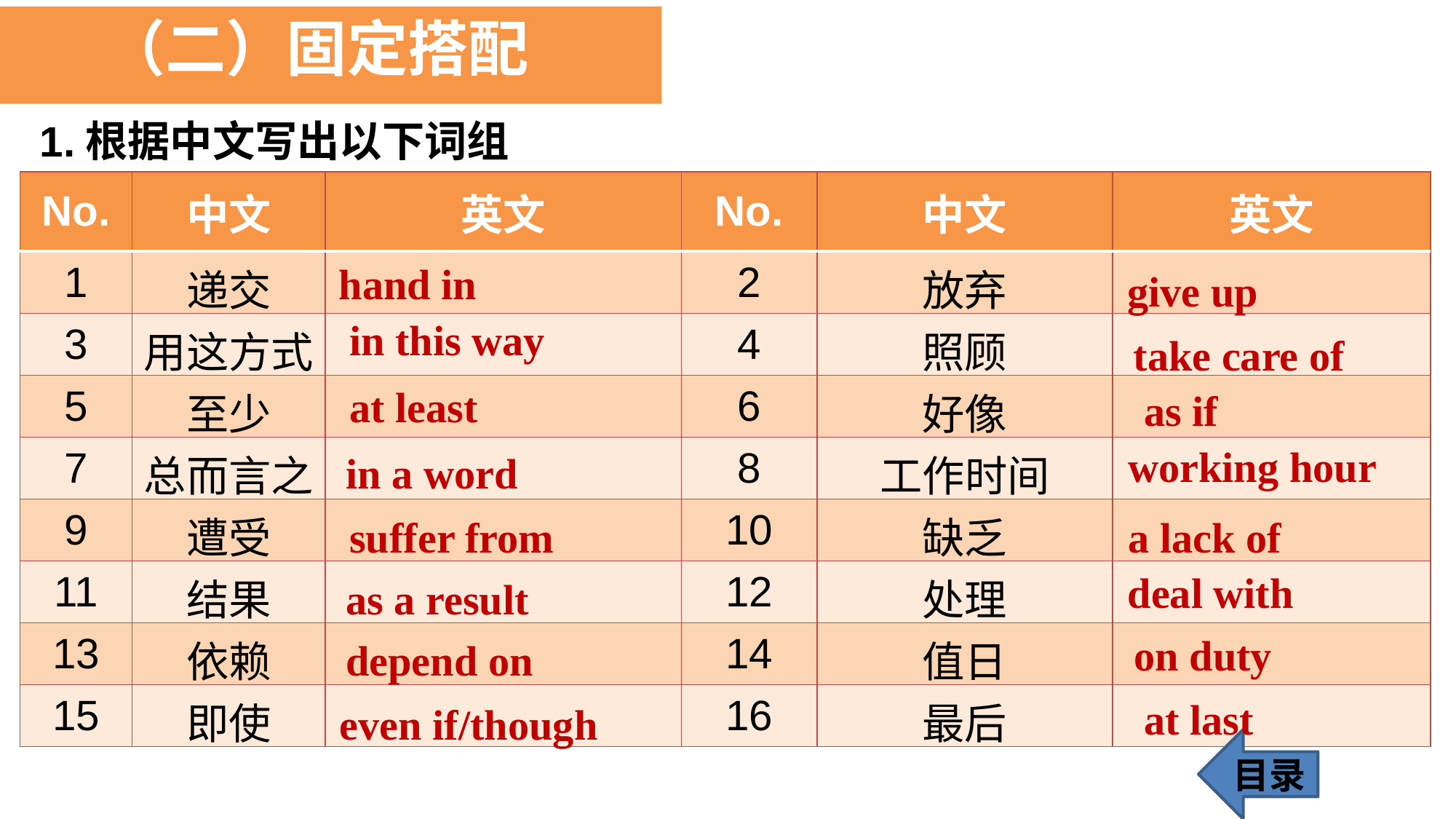

（二）固定搭配

1.根据中文写出以下词组
| No. | 中文 | 英文 | No. | 中文 | 英文 |
| --- | --- | --- | --- | --- | --- |
| 1 | 递交 |  | 2 | 放弃 |  |
| 3 | 用这方式 |  | 4 | 照顾 |  |
| 5 | 至少 |  | 6 | 好像 |  |
| 7 | 总而言之 |  | 8 | 工作时间 |  |
| 9 | 遭受 |  | 10 | 缺乏 |  |
| 11 | 结果 |  | 12 | 处理 |  |
| 13 | 依赖 |  | 14 | 值日 |  |
| 15 | 即使 |  | 16 | 最后 |  |
hand in
 give up
 in this way
take care of
 at least
 as if
working hour
in a word
 suffer from
a lack of
 deal with
as a result
on duty
depend on
 at last
 even if/though
目录
282